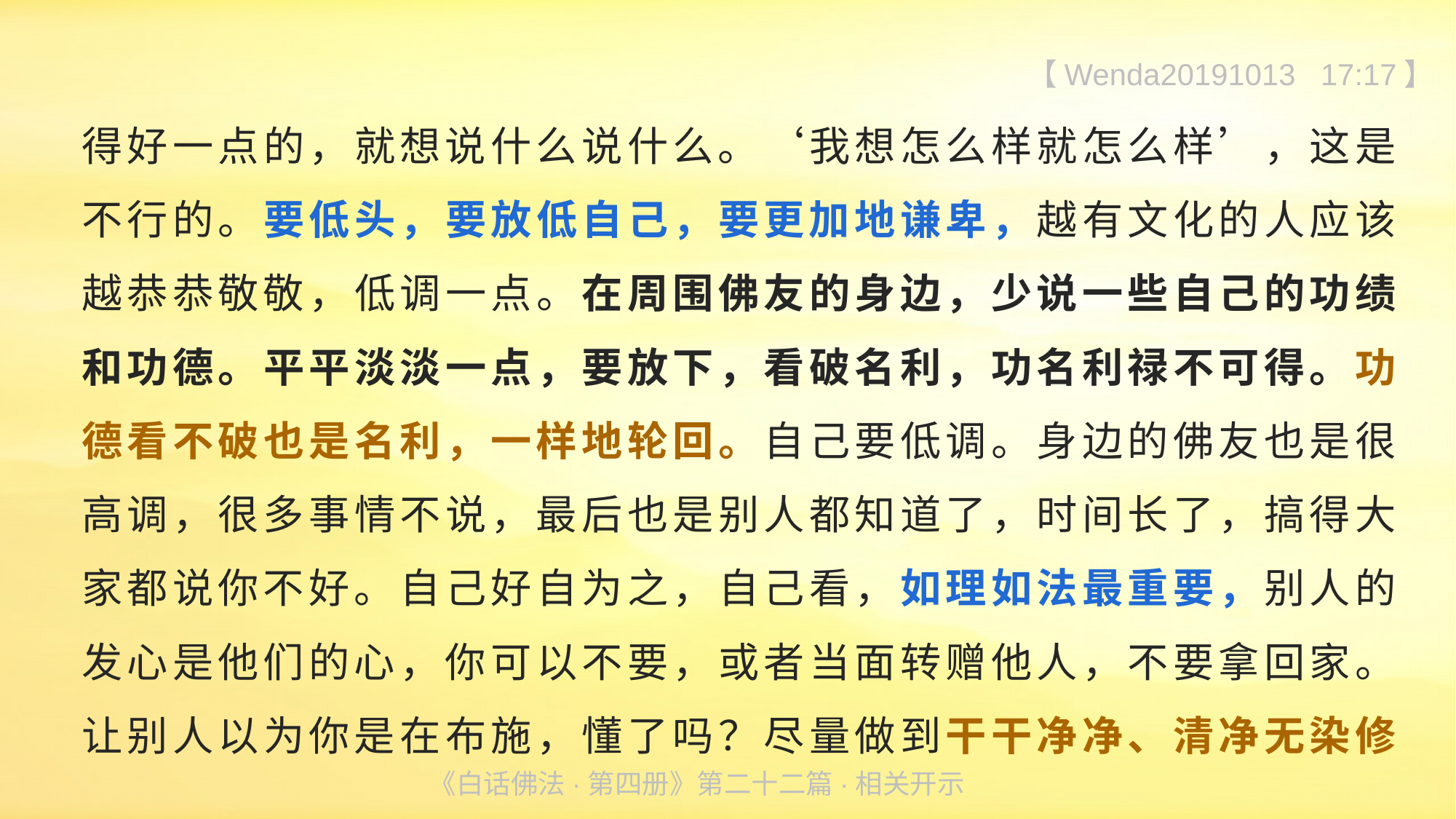

【Wenda20191013   17:17】
得好一点的，就想说什么说什么。‘我想怎么样就怎么样’，这是不行的。要低头，要放低自己，要更加地谦卑，越有文化的人应该越恭恭敬敬，低调一点。在周围佛友的身边，少说一些自己的功绩和功德。平平淡淡一点，要放下，看破名利，功名利禄不可得。功德看不破也是名利，一样地轮回。自己要低调。身边的佛友也是很高调，很多事情不说，最后也是别人都知道了，时间长了，搞得大家都说你不好。自己好自为之，自己看，如理如法最重要，别人的发心是他们的心，你可以不要，或者当面转赠他人，不要拿回家。让别人以为你是在布施，懂了吗？尽量做到干干净净、清净无染修
《白话佛法·第四册》第二十二篇·相关开示